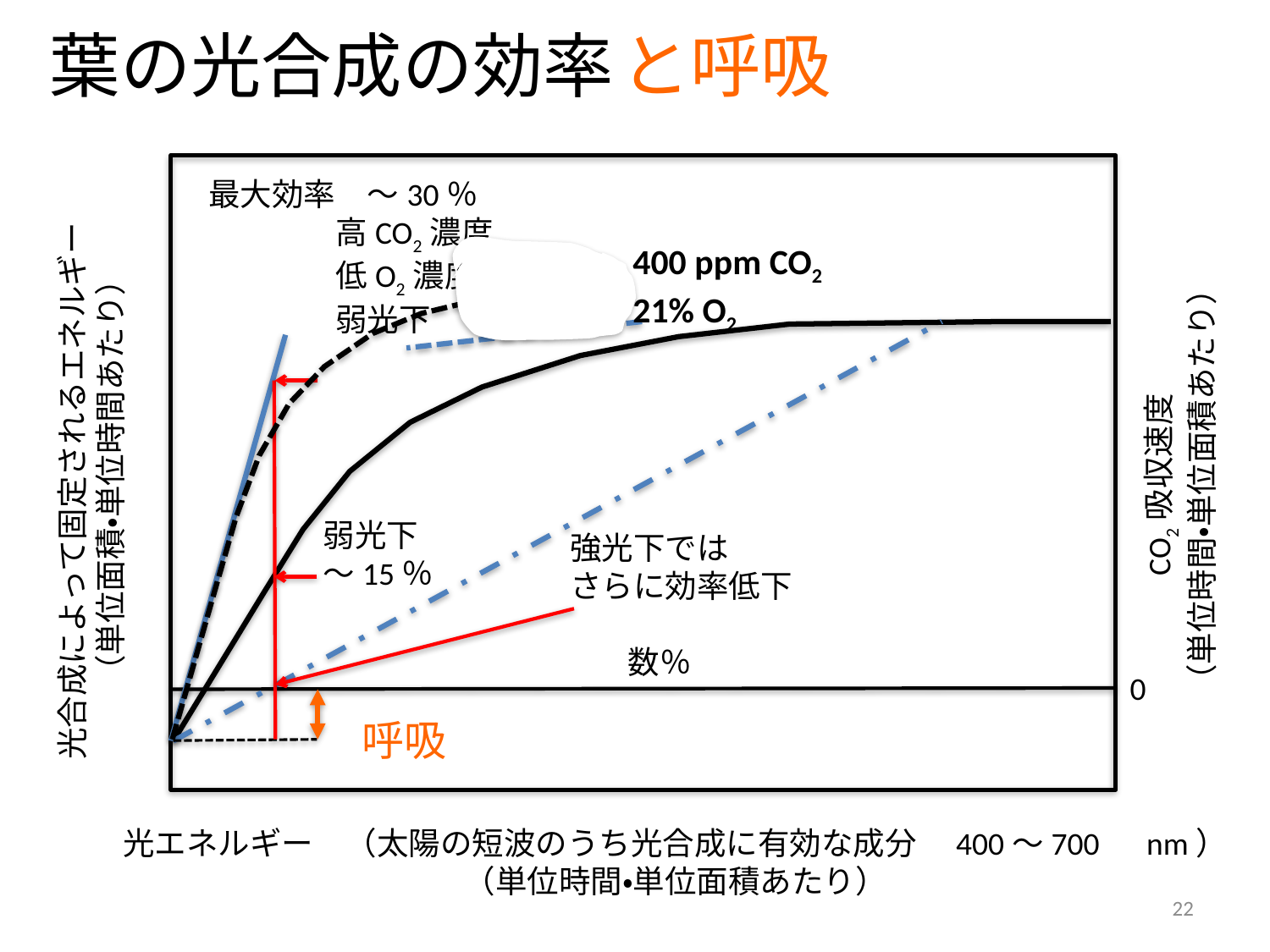

葉の光合成の効率
と呼吸

最大効率　〜30％
	高CO2濃度
	低O2濃度
	弱光下
400 ppm CO2
21% O2

光合成によって固定されるエネルギー
（単位面積・単位時間あたり）
CO2吸収速度
（単位時間・単位面積あたり）
弱光下
〜15％
強光下では
さらに効率低下

       数％
0
呼吸
光エネルギー　（太陽の短波のうち光合成に有効な成分　400〜700　nm）
（単位時間・単位面積あたり）
22